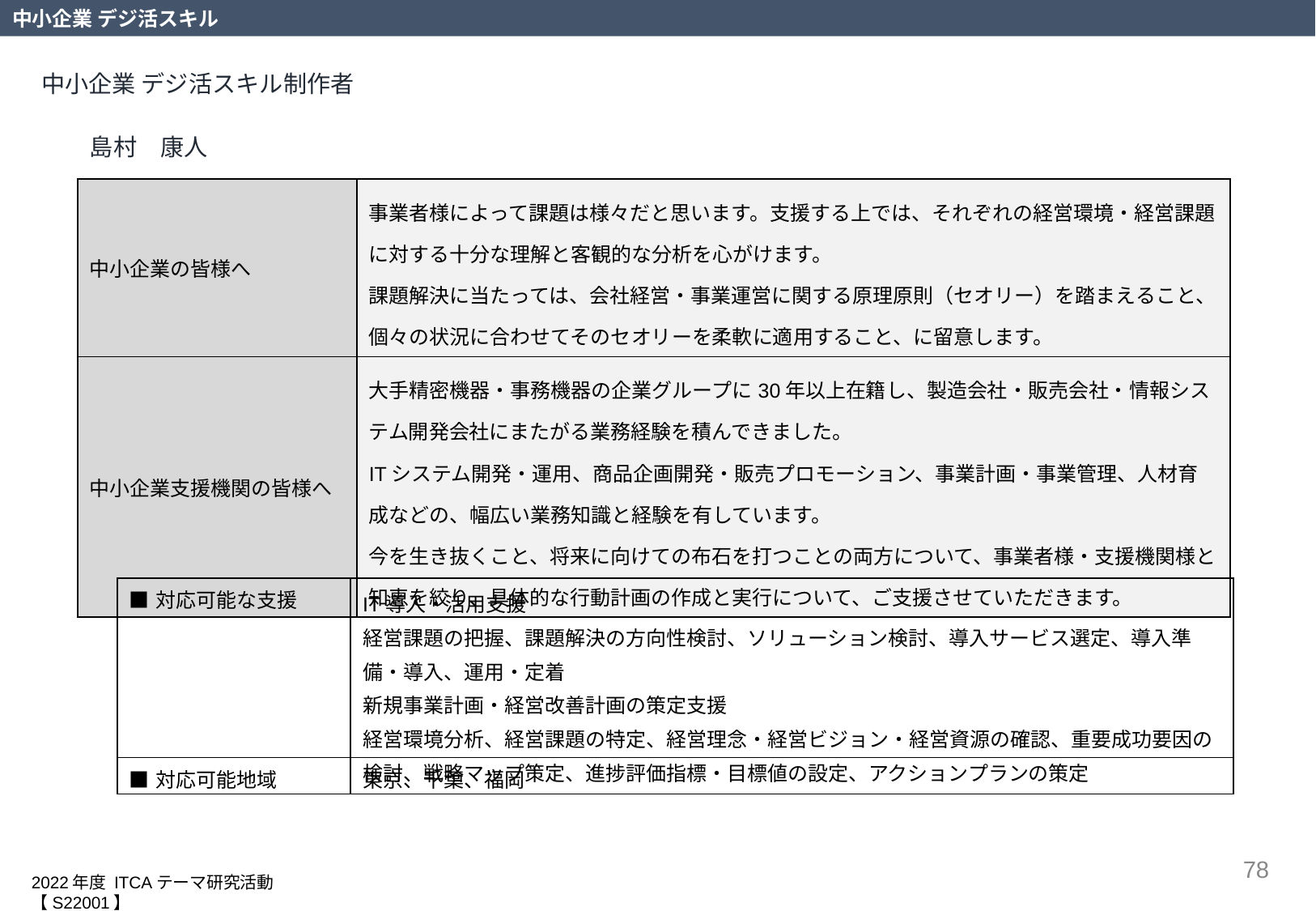

中小企業 デジ活スキル
中小企業 デジ活スキル制作者
島村　康人
| 中小企業の皆様へ | 事業者様によって課題は様々だと思います。支援する上では、それぞれの経営環境・経営課題に対する十分な理解と客観的な分析を心がけます。 課題解決に当たっては、会社経営・事業運営に関する原理原則（セオリー）を踏まえること、個々の状況に合わせてそのセオリーを柔軟に適用すること、に留意します。 |
| --- | --- |
| 中小企業支援機関の皆様へ | 大手精密機器・事務機器の企業グループに30年以上在籍し、製造会社・販売会社・情報システム開発会社にまたがる業務経験を積んできました。 ITシステム開発・運用、商品企画開発・販売プロモーション、事業計画・事業管理、人材育成などの、幅広い業務知識と経験を有しています。 今を生き抜くこと、将来に向けての布石を打つことの両方について、事業者様・支援機関様と知恵を絞り、具体的な行動計画の作成と実行について、ご支援させていただきます。 |
| ■対応可能な支援 | IT導入・活用支援 経営課題の把握、課題解決の方向性検討、ソリューション検討、導入サービス選定、導入準備・導入、運用・定着 新規事業計画・経営改善計画の策定支援 経営環境分析、経営課題の特定、経営理念・経営ビジョン・経営資源の確認、重要成功要因の検討、戦略マップ策定、進捗評価指標・目標値の設定、アクションプランの策定 |
| --- | --- |
| ■対応可能地域 | 東京、千葉、福岡 |
78